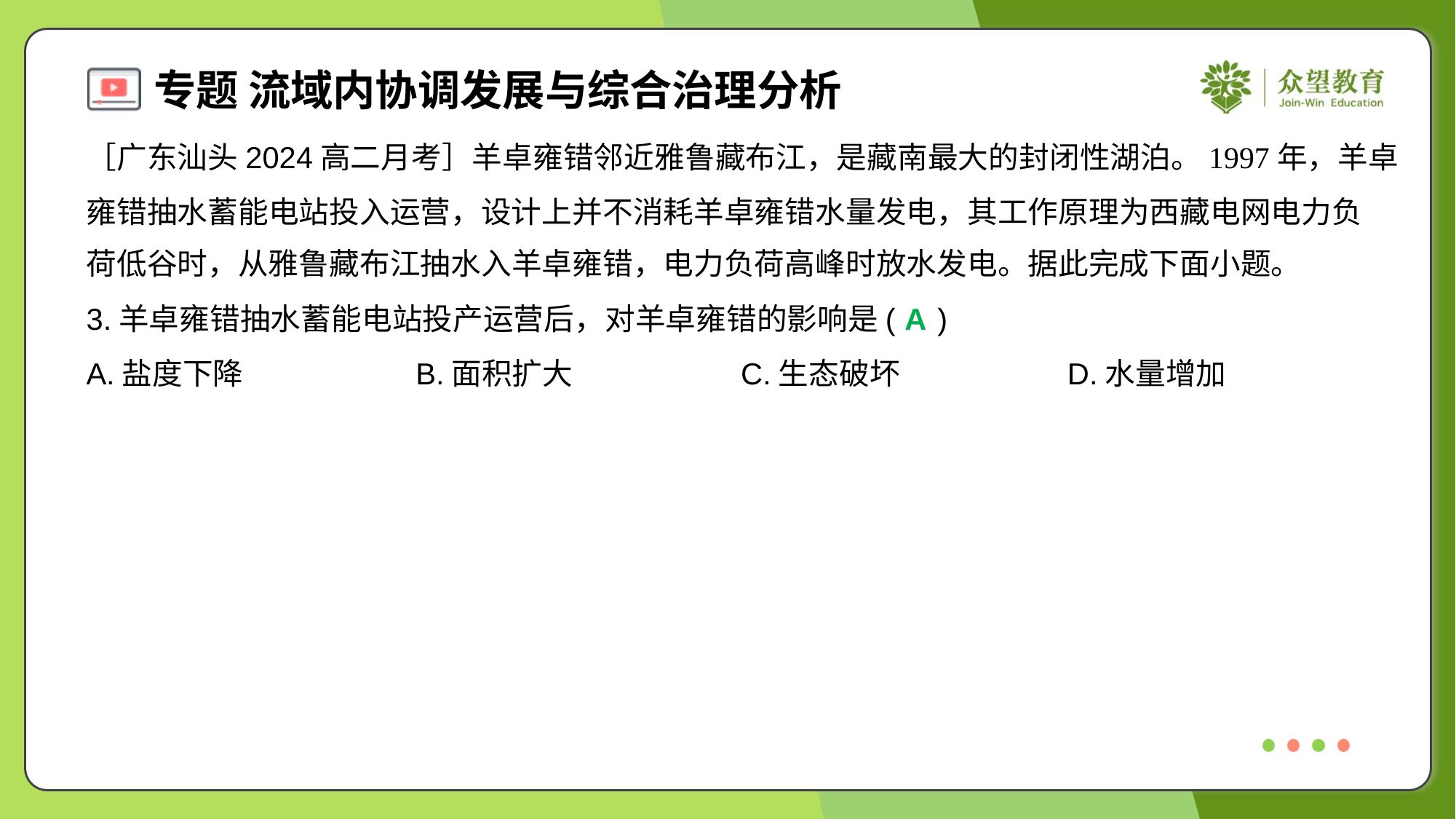

［广东汕头2024高二月考］羊卓雍错邻近雅鲁藏布江，是藏南最大的封闭性湖泊。1997年，羊卓
雍错抽水蓄能电站投入运营，设计上并不消耗羊卓雍错水量发电，其工作原理为西藏电网电力负
荷低谷时，从雅鲁藏布江抽水入羊卓雍错，电力负荷高峰时放水发电。据此完成下面小题。
3.羊卓雍错抽水蓄能电站投产运营后，对羊卓雍错的影响是(     )
A
A.盐度下降	B.面积扩大	C.生态破坏	D.水量增加